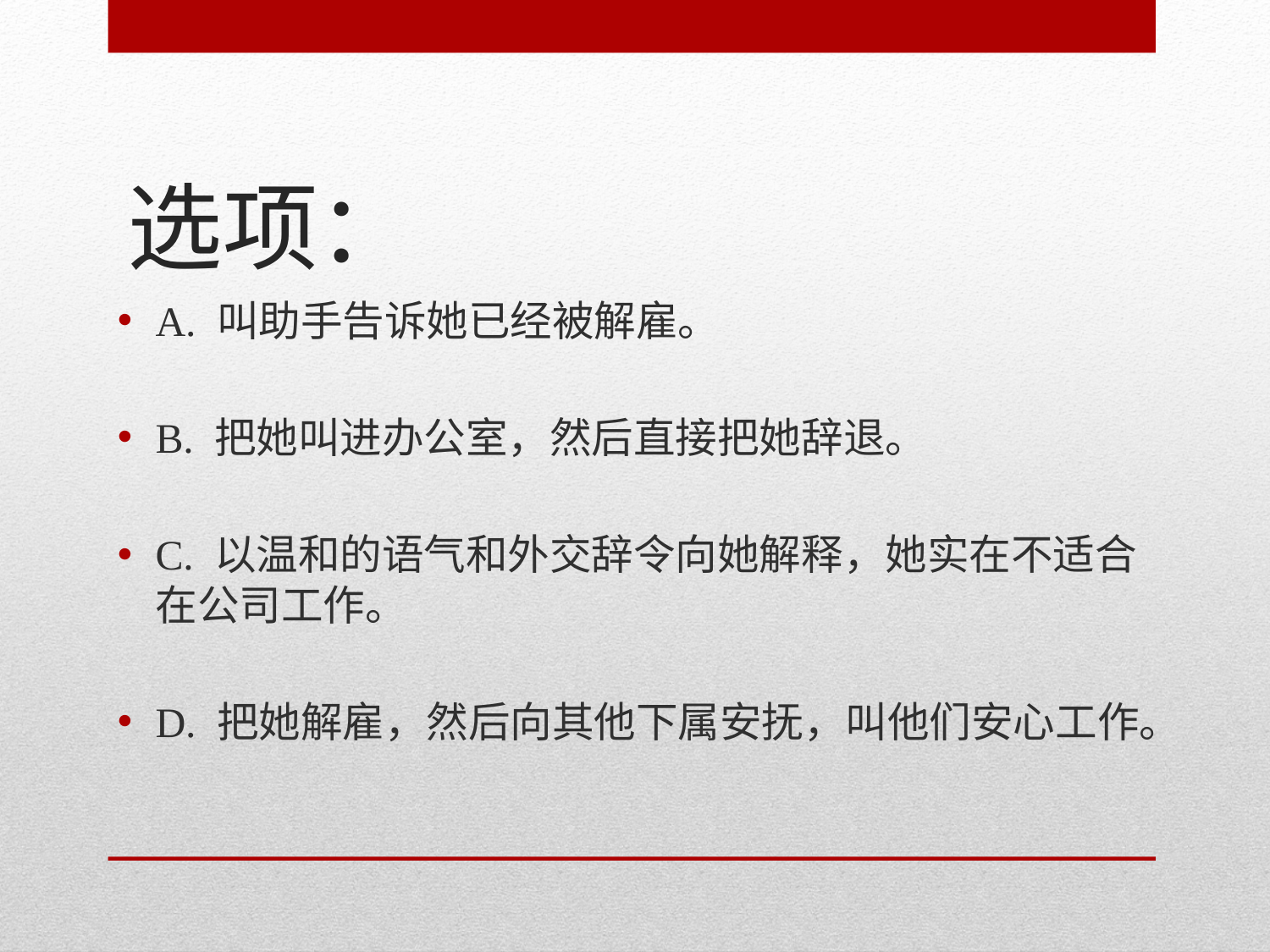

# 选项：

A. 叫助手告诉她已经被解雇。

B. 把她叫进办公室，然后直接把她辞退。

C. 以温和的语气和外交辞令向她解释，她实在不适合在公司工作。

D. 把她解雇，然后向其他下属安抚，叫他们安心工作。